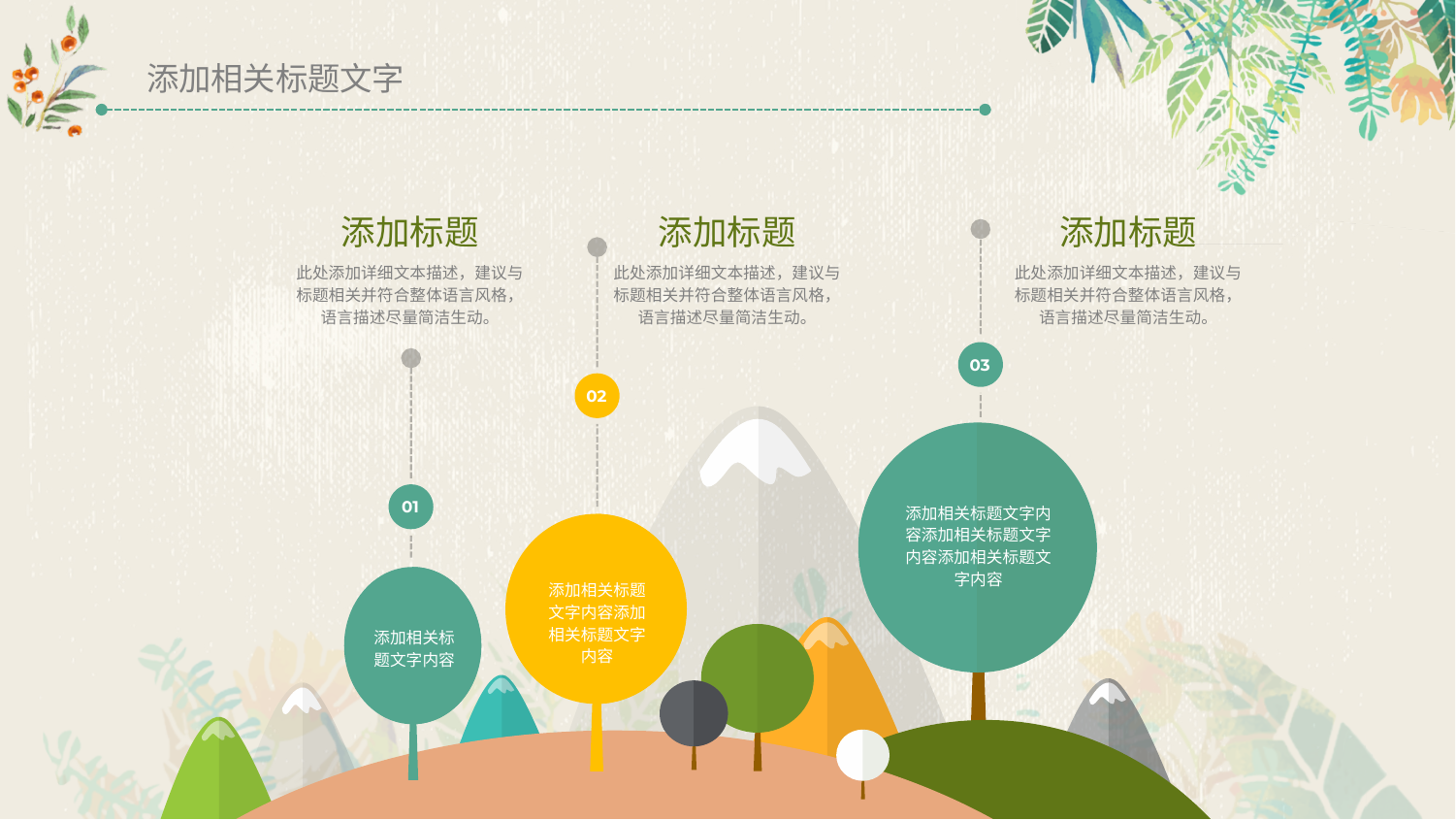

添加相关标题文字
添加标题
此处添加详细文本描述，建议与标题相关并符合整体语言风格，语言描述尽量简洁生动。
添加标题
此处添加详细文本描述，建议与标题相关并符合整体语言风格，语言描述尽量简洁生动。
添加标题
此处添加详细文本描述，建议与标题相关并符合整体语言风格，语言描述尽量简洁生动。

03

02

01
添加相关标题文字内容添加相关标题文字内容添加相关标题文字内容

添加相关标题文字内容添加相关标题文字内容

添加相关标题文字内容